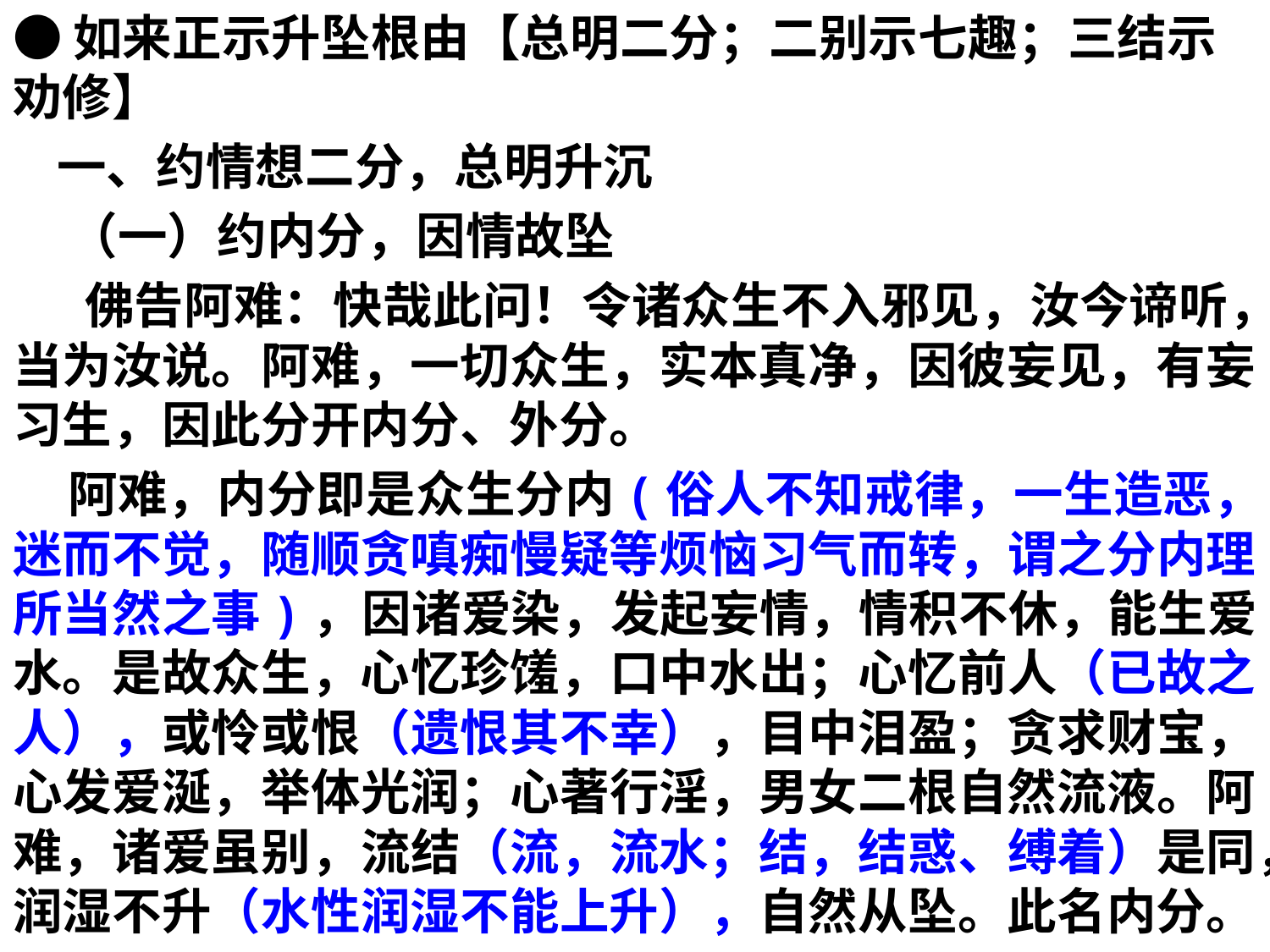

●如来正示升坠根由【总明二分；二别示七趣；三结示劝修】
   一、约情想二分，总明升沉
    （一）约内分，因情故坠
　  佛告阿难：快哉此问！令诸众生不入邪见，汝今谛听，当为汝说。阿难，一切众生，实本真净，因彼妄见，有妄习生，因此分开内分、外分。
    阿难，内分即是众生分内(俗人不知戒律，一生造恶，迷而不觉，随顺贪嗔痴慢疑等烦恼习气而转，谓之分内理所当然之事)，因诸爱染，发起妄情，情积不休，能生爱水。是故众生，心忆珍馐，口中水出；心忆前人（已故之人），或怜或恨（遗恨其不幸），目中泪盈；贪求财宝，心发爱涎，举体光润；心著行淫，男女二根自然流液。阿难，诸爱虽别，流结（流，流水；结，结惑、缚着）是同，润湿不升（水性润湿不能上升），自然从坠。此名内分。